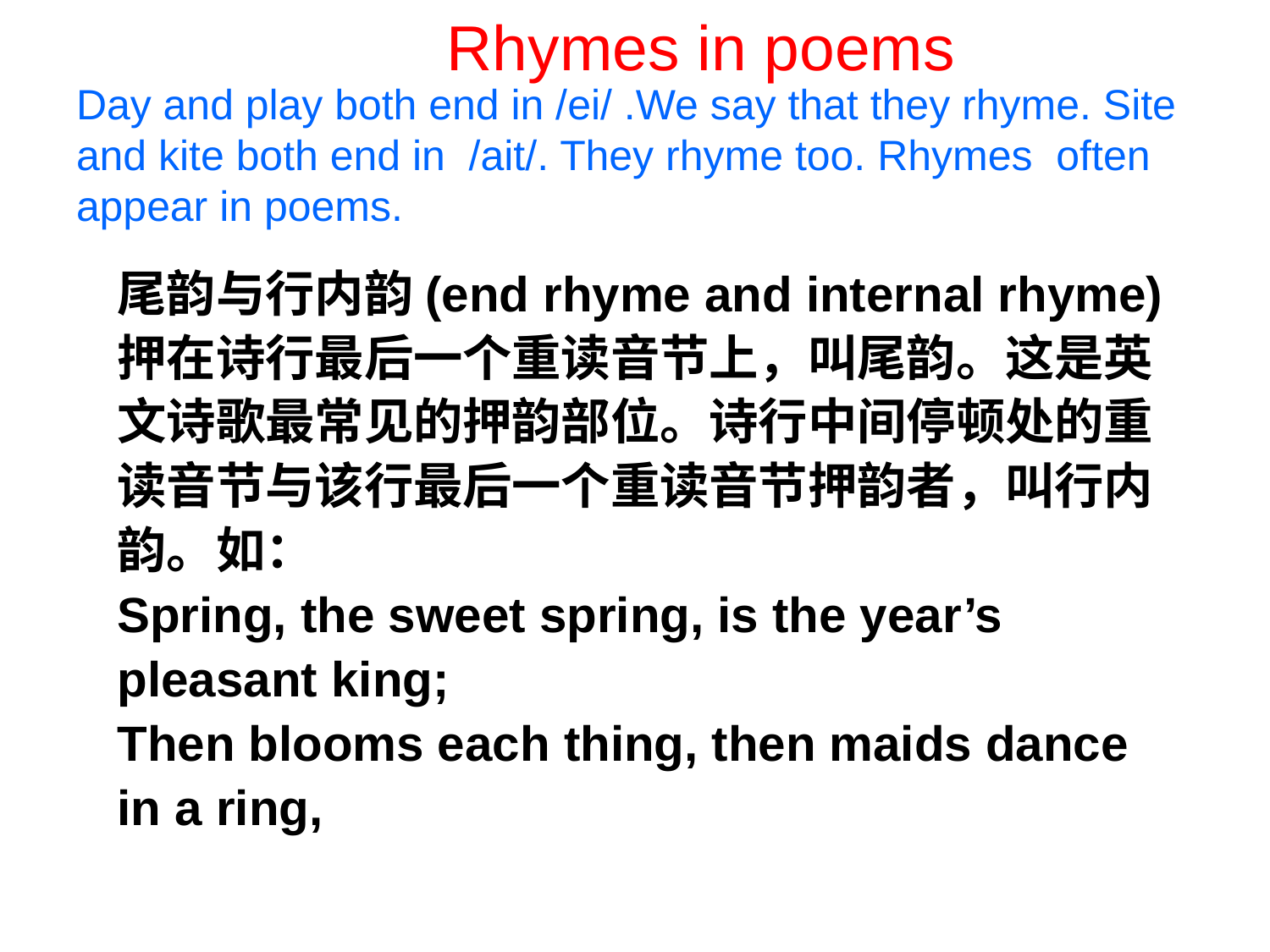

Rhymes in poems
Day and play both end in /ei/ .We say that they rhyme. Site and kite both end in  /ait/. They rhyme too. Rhymes  often appear in poems.
尾韵与行内韵(end rhyme and internal rhyme)
押在诗行最后一个重读音节上，叫尾韵。这是英
文诗歌最常见的押韵部位。诗行中间停顿处的重
读音节与该行最后一个重读音节押韵者，叫行内
韵。如：
Spring, the sweet spring, is the year’s
pleasant king;
Then blooms each thing, then maids dance
in a ring,